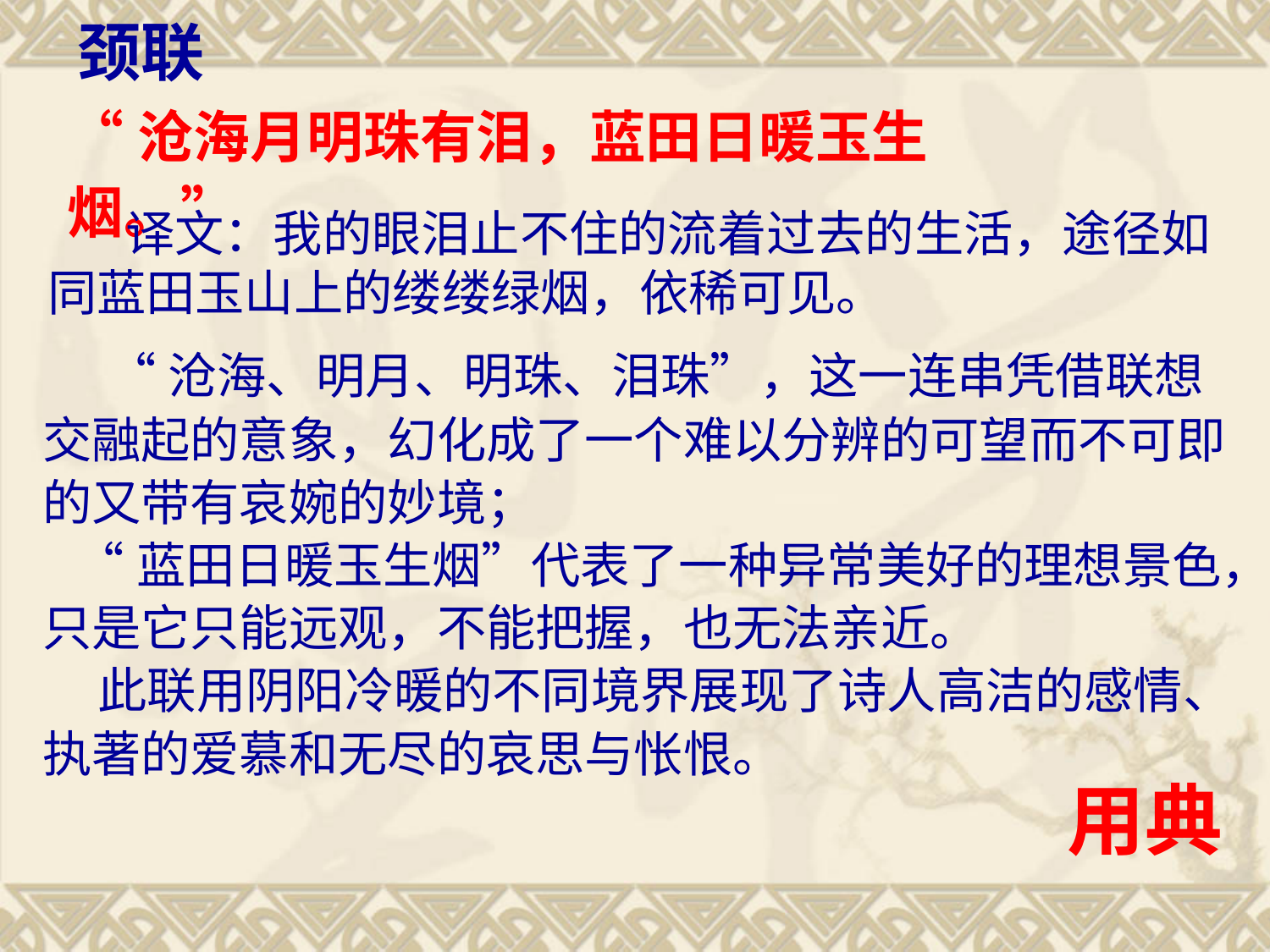

颈联
“沧海月明珠有泪，蓝田日暖玉生烟。”
      译文：我的眼泪止不住的流着过去的生活，途径如同蓝田玉山上的缕缕绿烟，依稀可见。
     “沧海、明月、明珠、泪珠”，这一连串凭借联想交融起的意象，幻化成了一个难以分辨的可望而不可即的又带有哀婉的妙境；
   “蓝田日暖玉生烟”代表了一种异常美好的理想景色，只是它只能远观，不能把握，也无法亲近。
    此联用阴阳冷暖的不同境界展现了诗人高洁的感情、执著的爱慕和无尽的哀思与怅恨。
用典